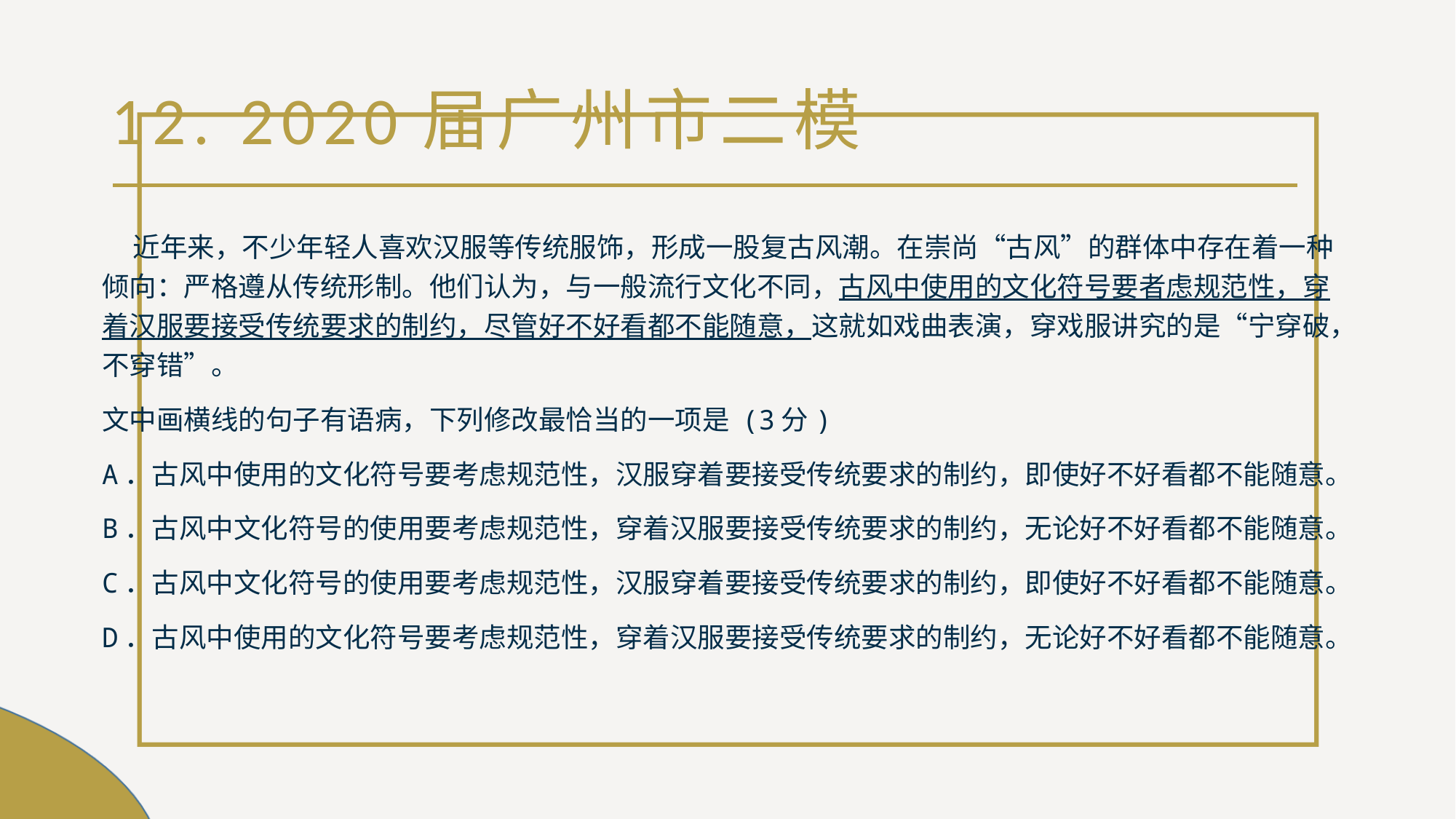

# 12. 2020届广州市二模
    近年来，不少年轻人喜欢汉服等传统服饰，形成一股复古风潮。在崇尚“古风”的群体中存在着一种倾向：严格遵从传统形制。他们认为，与一般流行文化不同，古风中使用的文化符号要者虑规范性，穿着汉服要接受传统要求的制约，尽管好不好看都不能随意，这就如戏曲表演，穿戏服讲究的是“宁穿破，不穿错”。
文中画横线的句子有语病，下列修改最恰当的一项是 (3分)
A．古风中使用的文化符号要考虑规范性，汉服穿着要接受传统要求的制约，即使好不好看都不能随意。
B．古风中文化符号的使用要考虑规范性，穿着汉服要接受传统要求的制约，无论好不好看都不能随意。
C．古风中文化符号的使用要考虑规范性，汉服穿着要接受传统要求的制约，即使好不好看都不能随意。
D．古风中使用的文化符号要考虑规范性，穿着汉服要接受传统要求的制约，无论好不好看都不能随意。